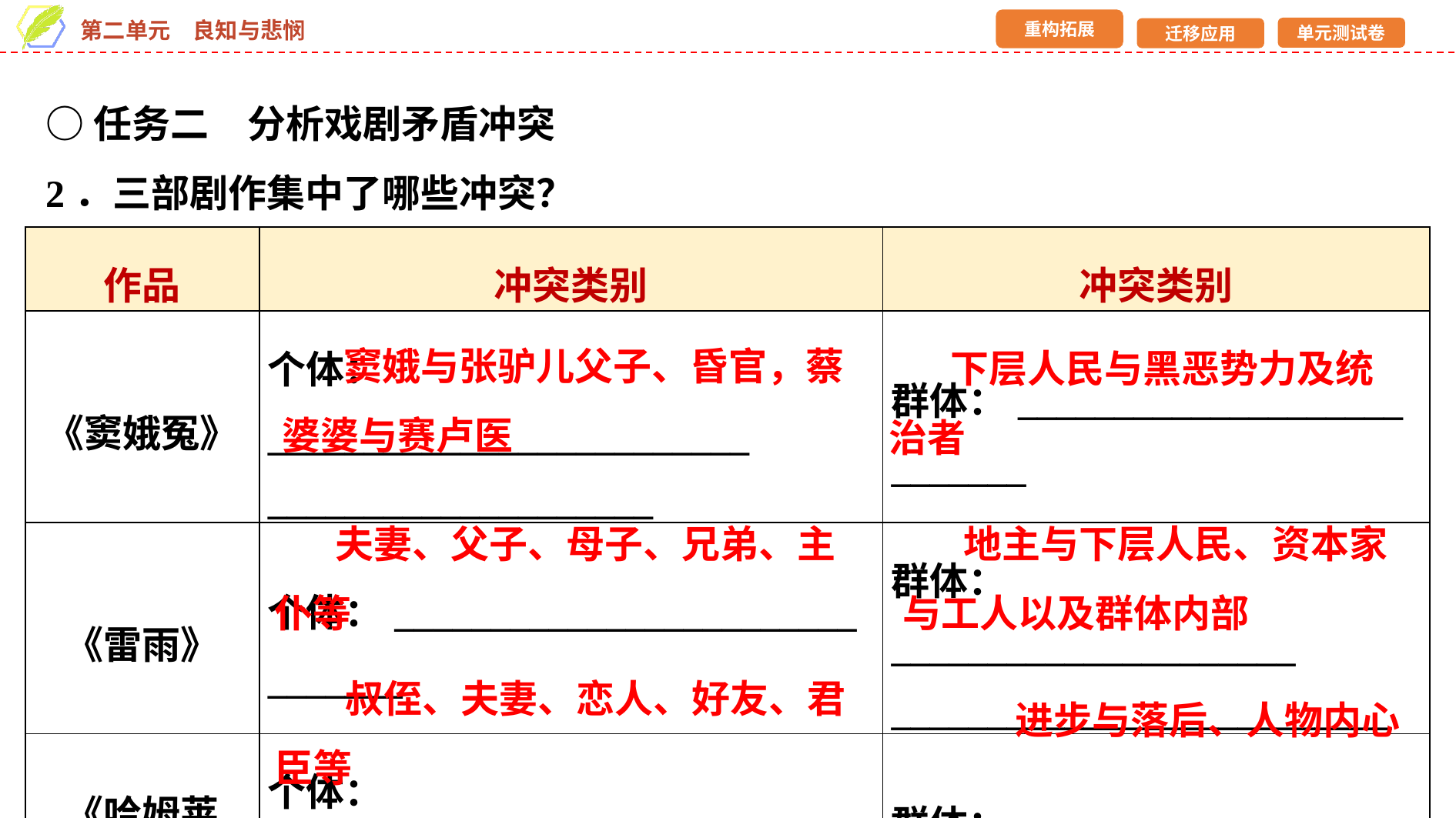

○任务二　分析戏剧矛盾冲突
2．三部剧作集中了哪些冲突？
| 作品 | 冲突类别 | 冲突类别 |
| --- | --- | --- |
| 《窦娥冤》 | 个体：\_\_\_\_\_\_\_\_\_\_\_\_\_\_\_\_\_\_\_\_\_\_\_\_\_ \_\_\_\_\_\_\_\_\_\_\_\_\_\_\_\_\_\_\_\_ | 群体：\_\_\_\_\_\_\_\_\_\_\_\_\_\_\_\_\_\_\_\_ \_\_\_\_\_\_\_ |
| 《雷雨》 | 个体：\_\_\_\_\_\_\_\_\_\_\_\_\_\_\_\_\_\_\_\_\_\_\_\_ \_\_\_\_\_\_\_ | 群体：\_\_\_\_\_\_\_\_\_\_\_\_\_\_\_\_\_\_\_\_\_ \_\_\_\_\_\_\_\_\_\_\_\_\_\_\_\_\_\_\_\_\_\_\_\_\_\_ |
| 《哈姆莱特》 | 个体：\_\_\_\_\_\_\_\_\_\_\_\_\_\_\_\_\_\_\_\_\_\_\_\_\_ \_\_\_\_\_\_ | 群体：\_\_\_\_\_\_\_\_\_\_\_\_\_\_\_\_\_\_\_\_\_ |
      窦娥与张驴儿父子、昏官，蔡婆婆与赛卢医
      下层人民与黑恶势力及统治者
      夫妻、父子、母子、兄弟、主仆等
      地主与下层人民、资本家与工人以及群体内部
       叔侄、夫妻、恋人、好友、君臣等
进步与落后、人物内心